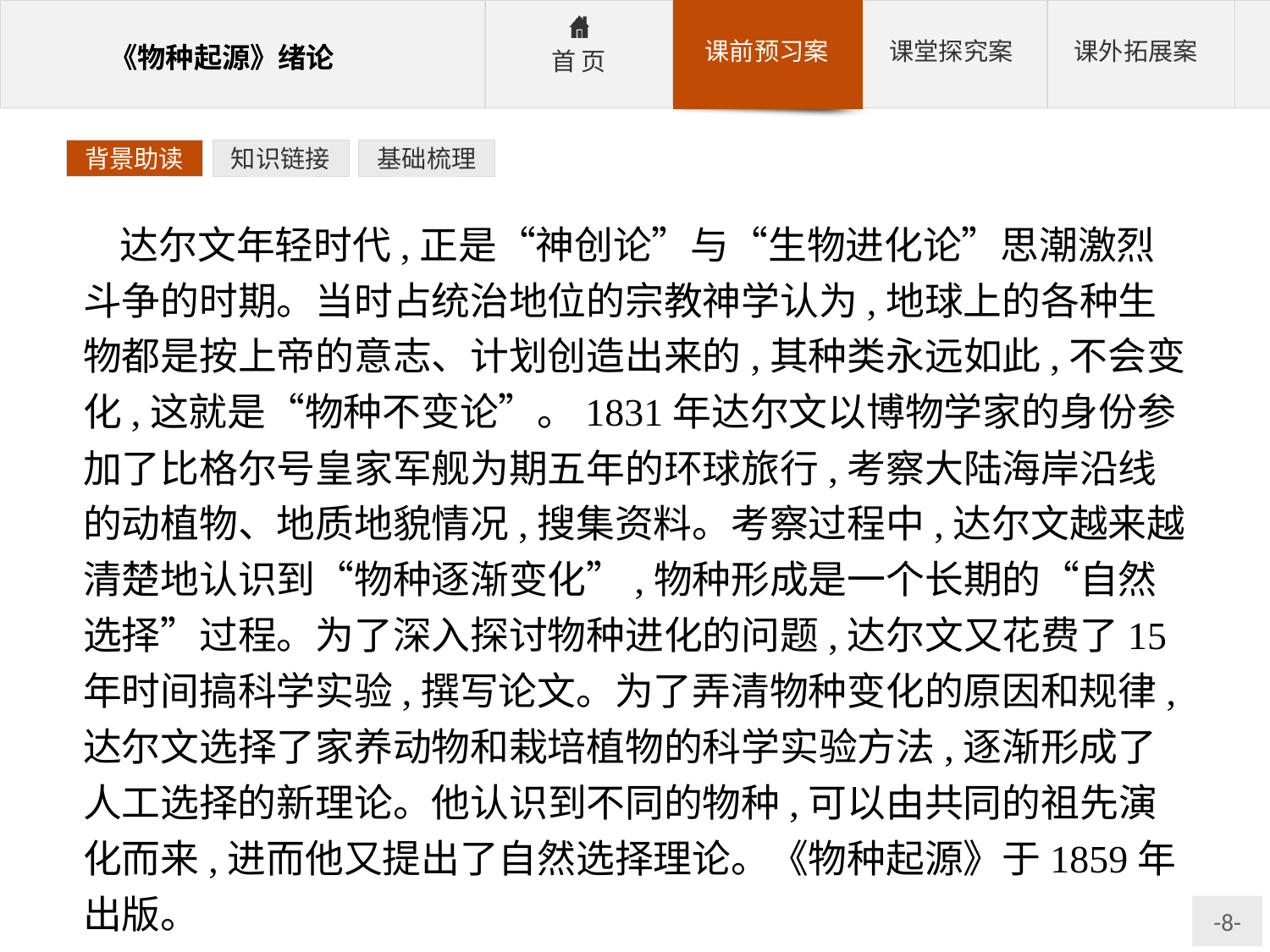

背景助读
知识链接
基础梳理
达尔文年轻时代,正是“神创论”与“生物进化论”思潮激烈斗争的时期。当时占统治地位的宗教神学认为,地球上的各种生物都是按上帝的意志、计划创造出来的,其种类永远如此,不会变化,这就是“物种不变论”。1831年达尔文以博物学家的身份参加了比格尔号皇家军舰为期五年的环球旅行,考察大陆海岸沿线的动植物、地质地貌情况,搜集资料。考察过程中,达尔文越来越清楚地认识到“物种逐渐变化”,物种形成是一个长期的“自然选择”过程。为了深入探讨物种进化的问题,达尔文又花费了15年时间搞科学实验,撰写论文。为了弄清物种变化的原因和规律,达尔文选择了家养动物和栽培植物的科学实验方法,逐渐形成了人工选择的新理论。他认识到不同的物种,可以由共同的祖先演化而来,进而他又提出了自然选择理论。《物种起源》于1859年出版。